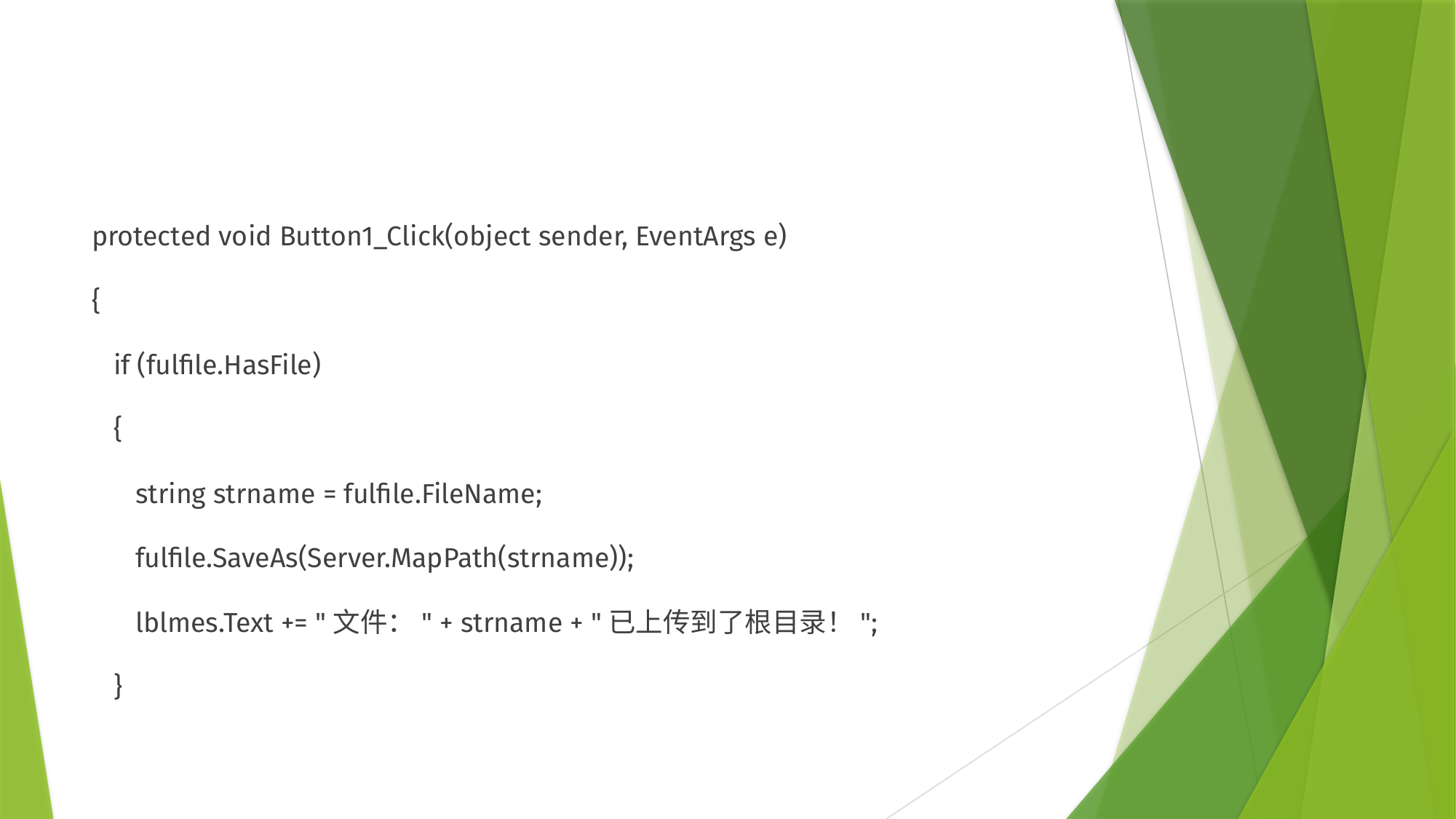

#
protected void Button1_Click(object sender, EventArgs e)
{
   if (fulfile.HasFile)
   {
      string strname = fulfile.FileName;
      fulfile.SaveAs(Server.MapPath(strname));
      lblmes.Text += "文件：" + strname + "已上传到了根目录！";
   }